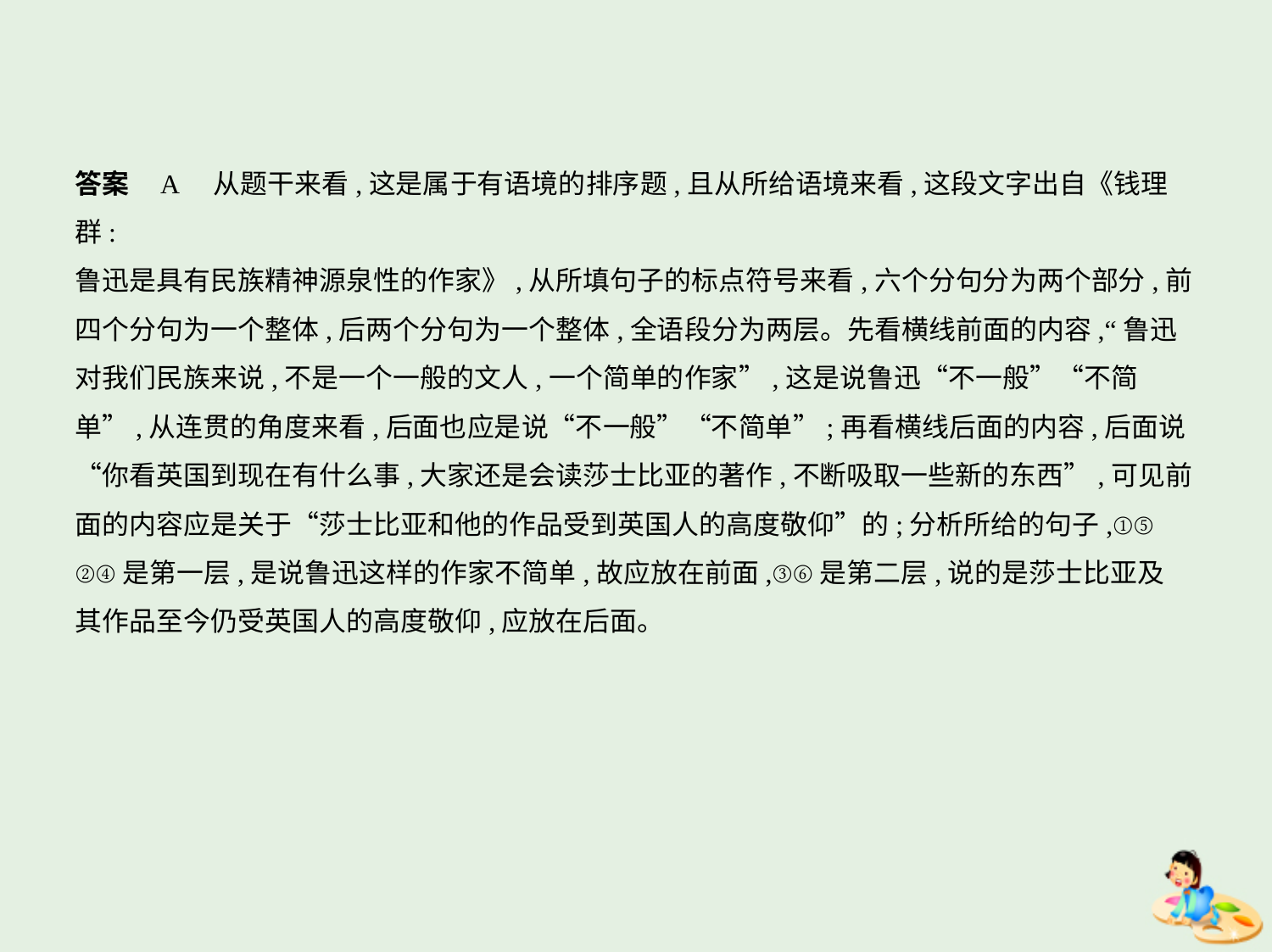

答案    A　从题干来看,这是属于有语境的排序题,且从所给语境来看,这段文字出自《钱理群:
鲁迅是具有民族精神源泉性的作家》,从所填句子的标点符号来看,六个分句分为两个部分,前
四个分句为一个整体,后两个分句为一个整体,全语段分为两层。先看横线前面的内容,“鲁迅
对我们民族来说,不是一个一般的文人,一个简单的作家”,这是说鲁迅“不一般”“不简
单”,从连贯的角度来看,后面也应是说“不一般”“不简单”;再看横线后面的内容,后面说
“你看英国到现在有什么事,大家还是会读莎士比亚的著作,不断吸取一些新的东西”,可见前
面的内容应是关于“莎士比亚和他的作品受到英国人的高度敬仰”的;分析所给的句子,①⑤
②④是第一层,是说鲁迅这样的作家不简单,故应放在前面,③⑥是第二层,说的是莎士比亚及
其作品至今仍受英国人的高度敬仰,应放在后面。